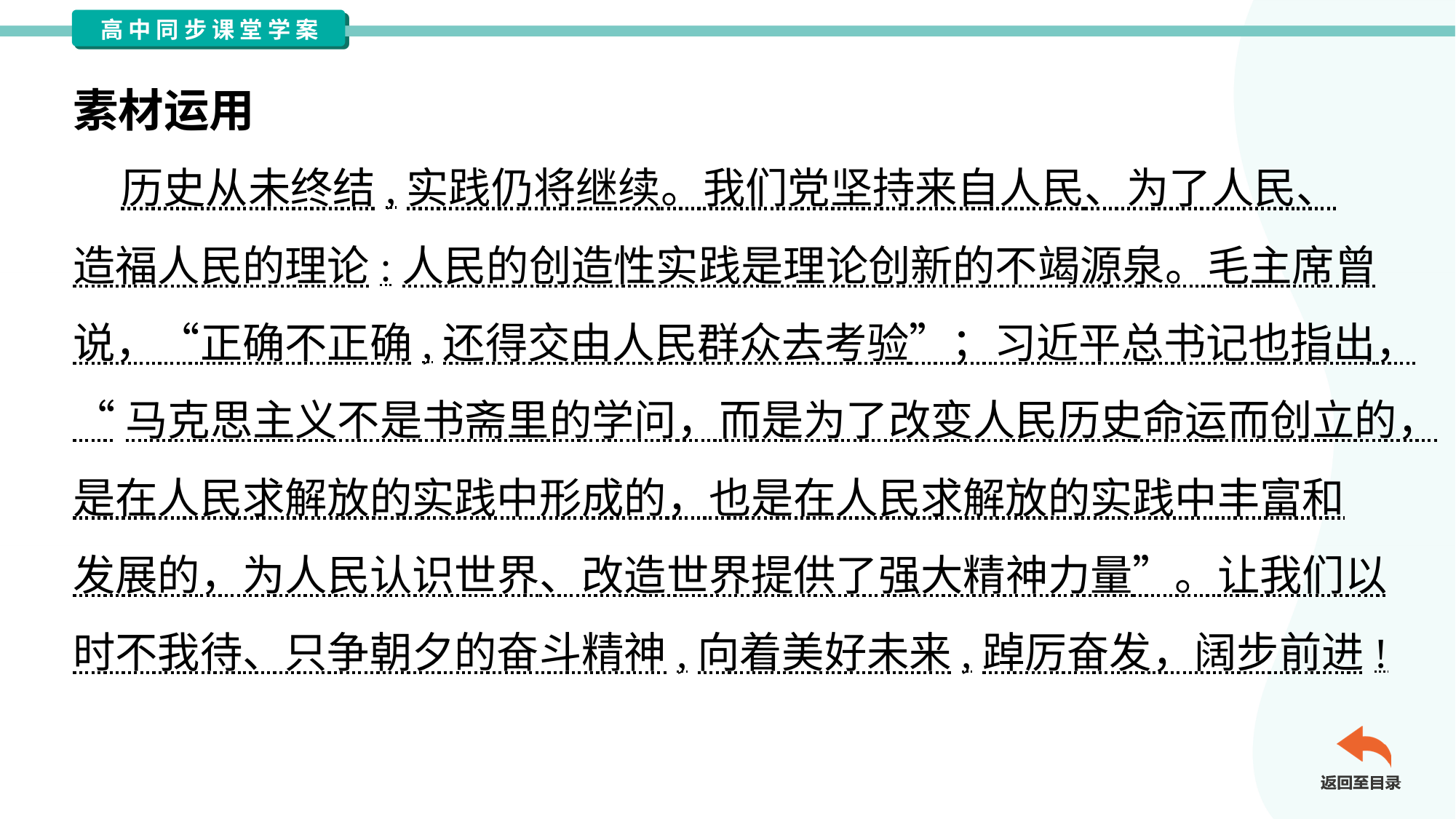

素材运用
    历史从未终结,实践仍将继续。我们党坚持来自人民、为了人民、
造福人民的理论:人民的创造性实践是理论创新的不竭源泉。毛主席曾
说，“正确不正确,还得交由人民群众去考验”；习近平总书记也指出，
“马克思主义不是书斋里的学问，而是为了改变人民历史命运而创立的，
是在人民求解放的实践中形成的，也是在人民求解放的实践中丰富和
发展的，为人民认识世界、改造世界提供了强大精神力量”。让我们以
时不我待、只争朝夕的奋斗精神,向着美好未来,踔厉奋发，阔步前进!